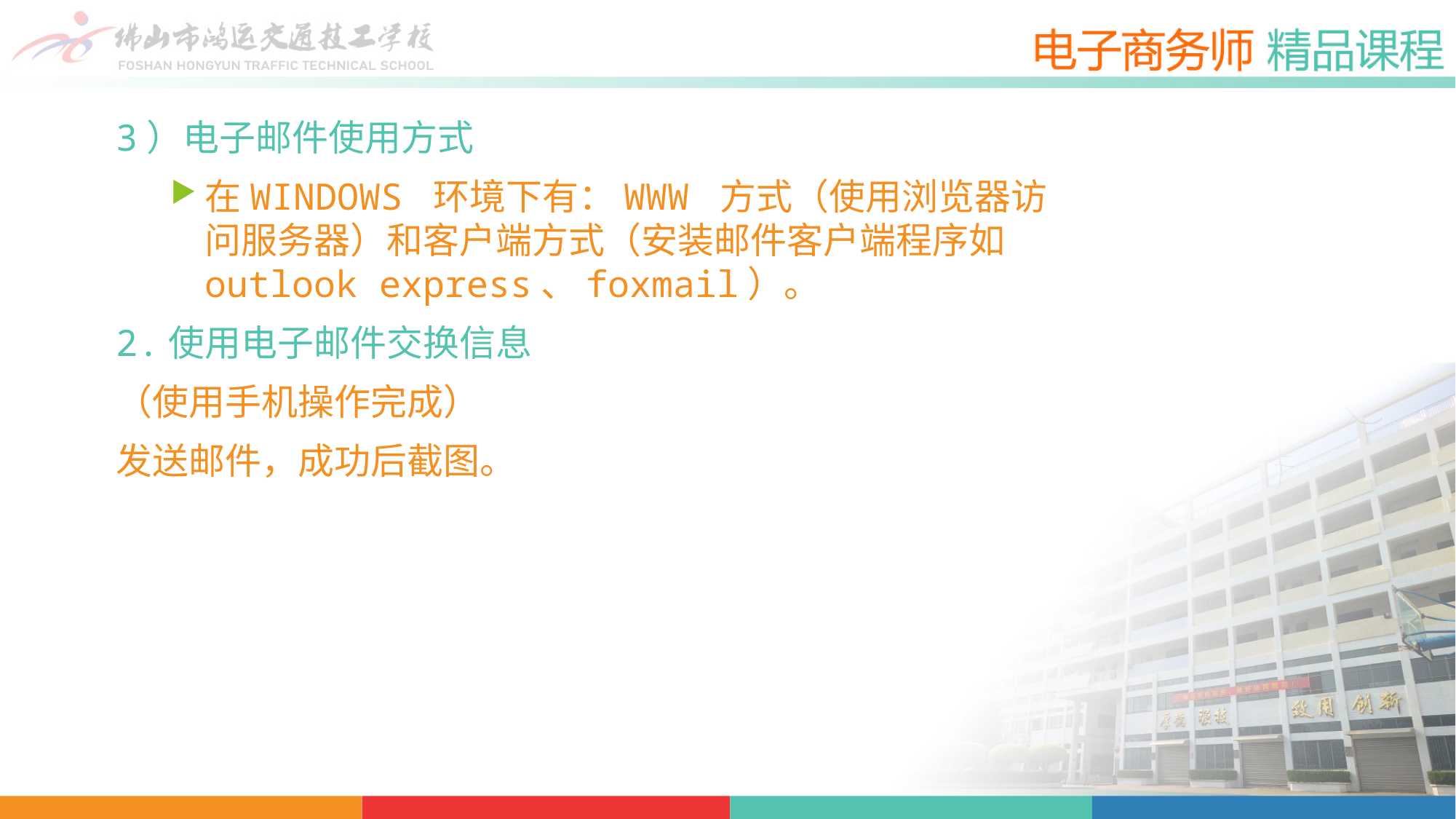

3）电子邮件使用方式
在WINDOWS 环境下有：WWW 方式（使用浏览器访问服务器）和客户端方式（安装邮件客户端程序如outlook express、foxmail）。
2.使用电子邮件交换信息
（使用手机操作完成）
发送邮件，成功后截图。